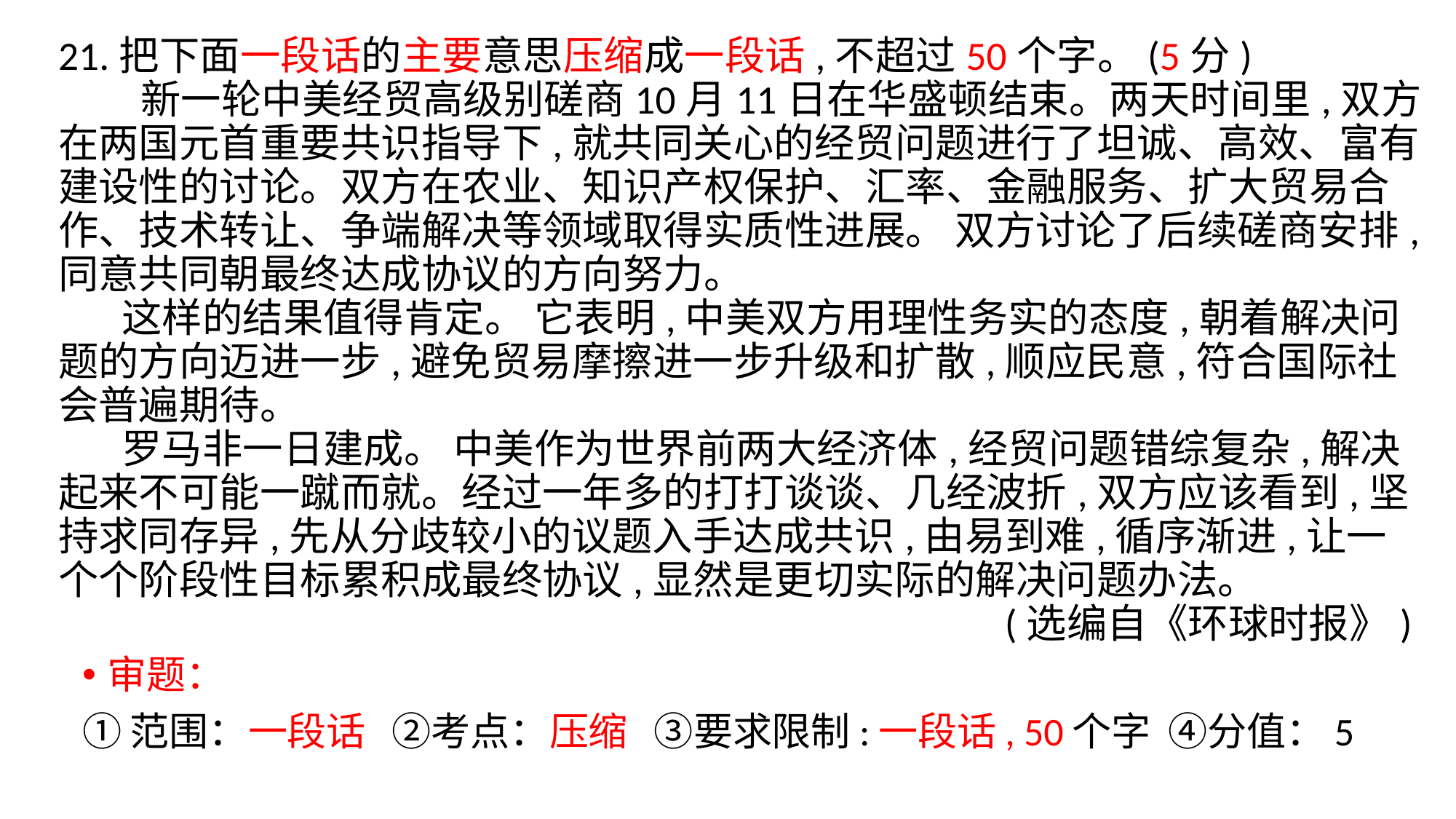

# 21.把下面一段话的主要意思压缩成一段话,不超过50个字。(5分) 新一轮中美经贸高级别磋商10月11日在华盛顿结束。两天时间里,双方在两国元首重要共识指导下,就共同关心的经贸问题进行了坦诚、高效、富有建设性的讨论。双方在农业、知识产权保护、汇率、金融服务、扩大贸易合作、技术转让、争端解决等领域取得实质性进展。 双方讨论了后续磋商安排,同意共同朝最终达成协议的方向努力。 这样的结果值得肯定。 它表明,中美双方用理性务实的态度,朝着解决问题的方向迈进一步,避免贸易摩擦进一步升级和扩散,顺应民意,符合国际社会普遍期待。 罗马非一日建成。 中美作为世界前两大经济体,经贸问题错综复杂,解决起来不可能一蹴而就。经过一年多的打打谈谈、几经波折,双方应该看到,坚持求同存异,先从分歧较小的议题入手达成共识,由易到难,循序渐进,让一个个阶段性目标累积成最终协议,显然是更切实际的解决问题办法。 (选编自《环球时报》)
审题：
①范围：一段话   ②考点：压缩   ③要求限制:一段话, 50个字  ④分值：5